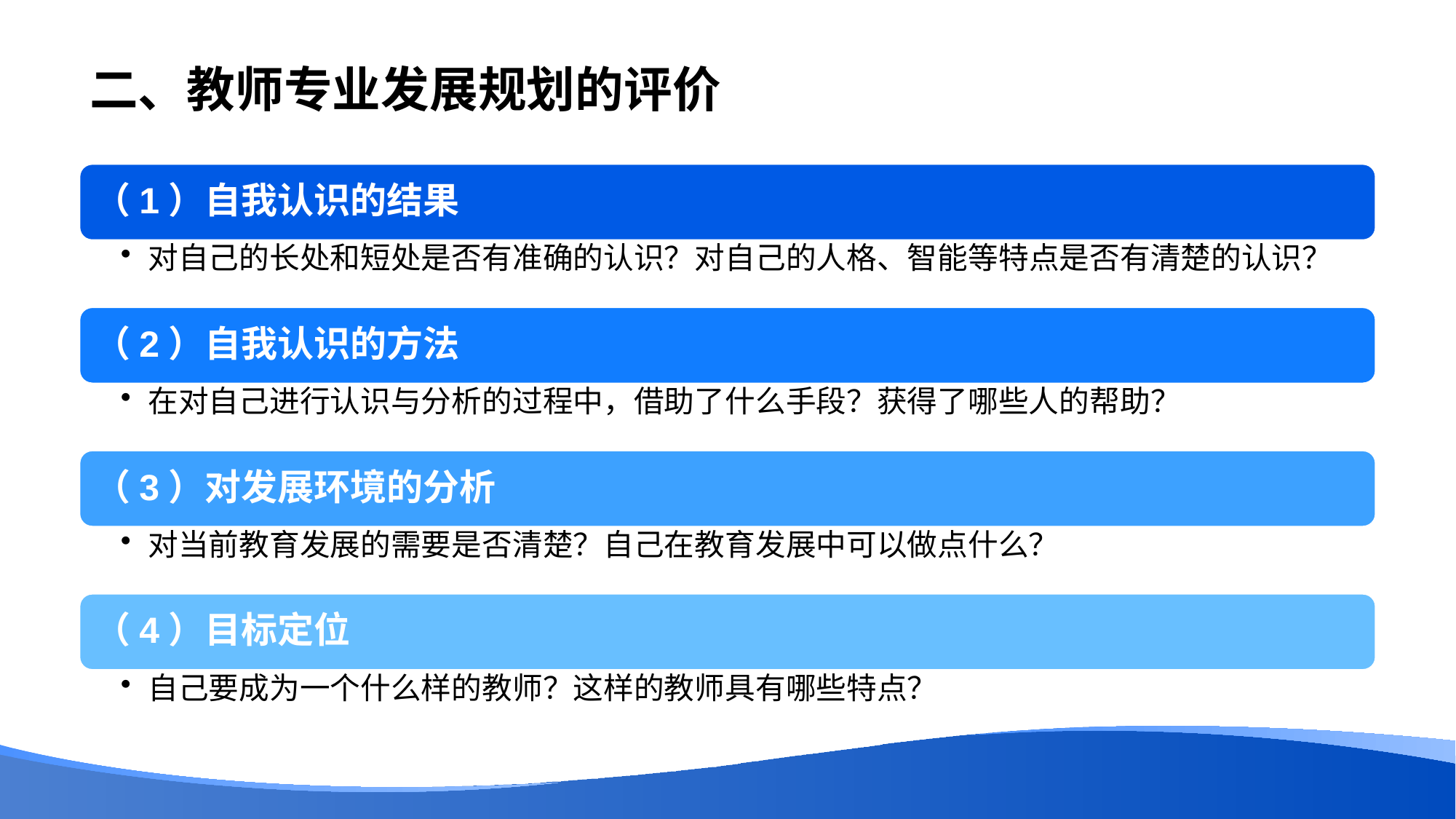

# 二、教师专业发展规划的评价
（1）自我认识的结果
对自己的长处和短处是否有准确的认识？对自己的人格、智能等特点是否有清楚的认识？
（2）自我认识的方法
在对自己进行认识与分析的过程中，借助了什么手段？获得了哪些人的帮助？
（3）对发展环境的分析
对当前教育发展的需要是否清楚？自己在教育发展中可以做点什么？
（4）目标定位
自己要成为一个什么样的教师？这样的教师具有哪些特点？